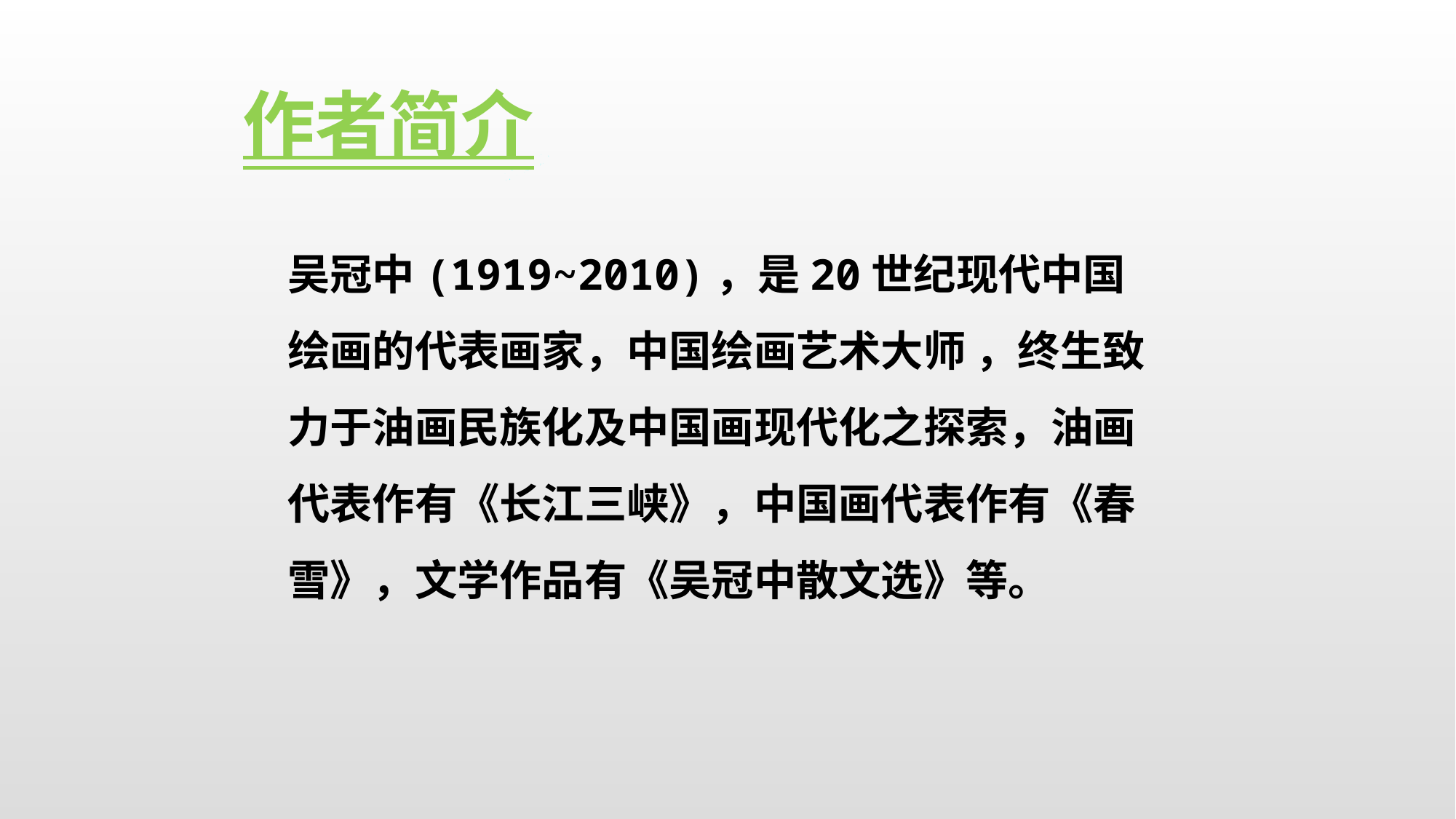

作者简介

吴冠中(1919~2010)，是20世纪现代中国绘画的代表画家，中国绘画艺术大师 ，终生致力于油画民族化及中国画现代化之探索，油画代表作有《长江三峡》，中国画代表作有《春雪》，文学作品有《吴冠中散文选》等。